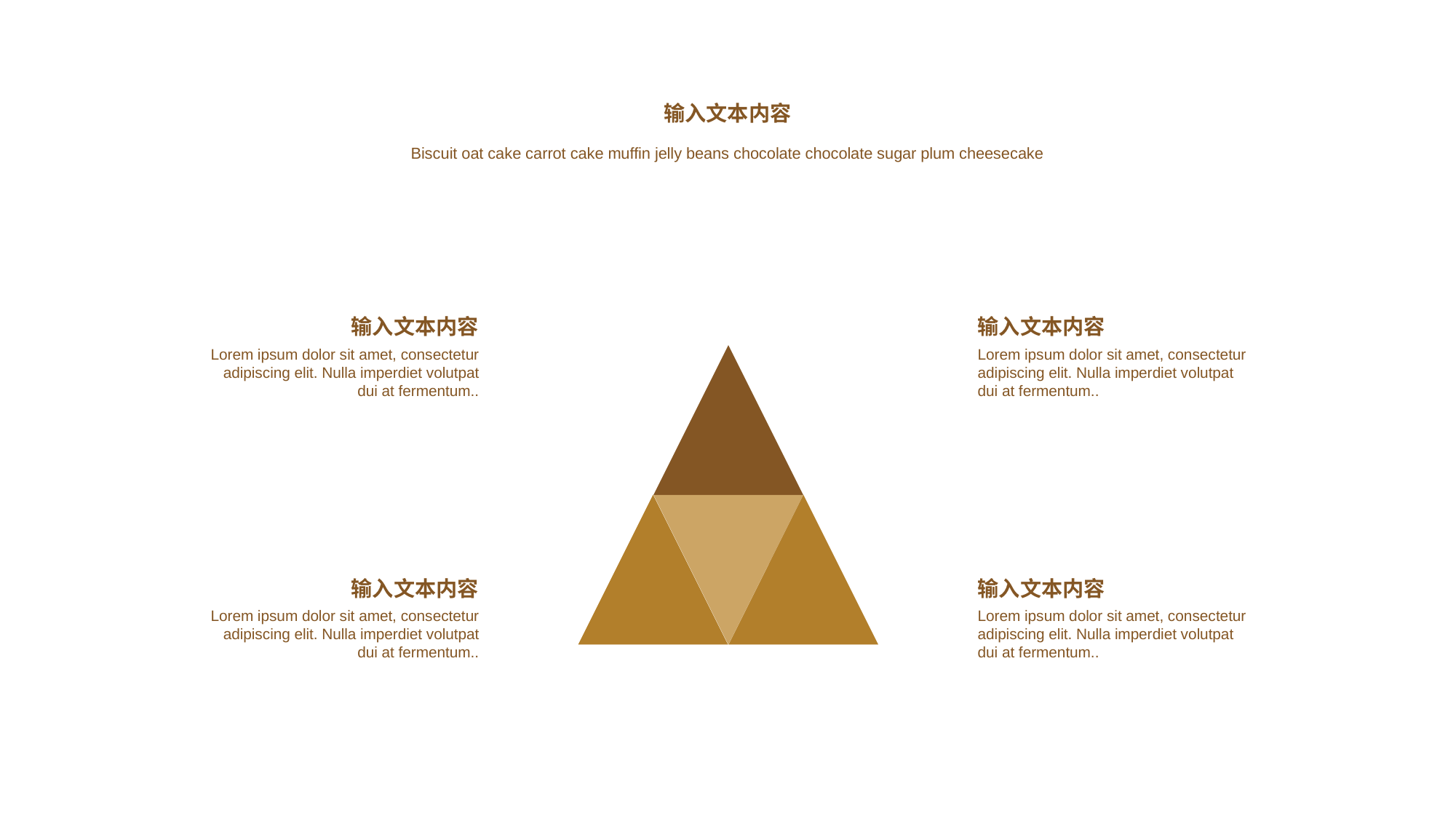

输入文本内容
Biscuit oat cake carrot cake muffin jelly beans chocolate chocolate sugar plum cheesecake
输入文本内容
输入文本内容
Lorem ipsum dolor sit amet, consectetur adipiscing elit. Nulla imperdiet volutpat dui at fermentum..
Lorem ipsum dolor sit amet, consectetur adipiscing elit. Nulla imperdiet volutpat dui at fermentum..

输入文本内容
输入文本内容
Lorem ipsum dolor sit amet, consectetur adipiscing elit. Nulla imperdiet volutpat dui at fermentum..
Lorem ipsum dolor sit amet, consectetur adipiscing elit. Nulla imperdiet volutpat dui at fermentum..